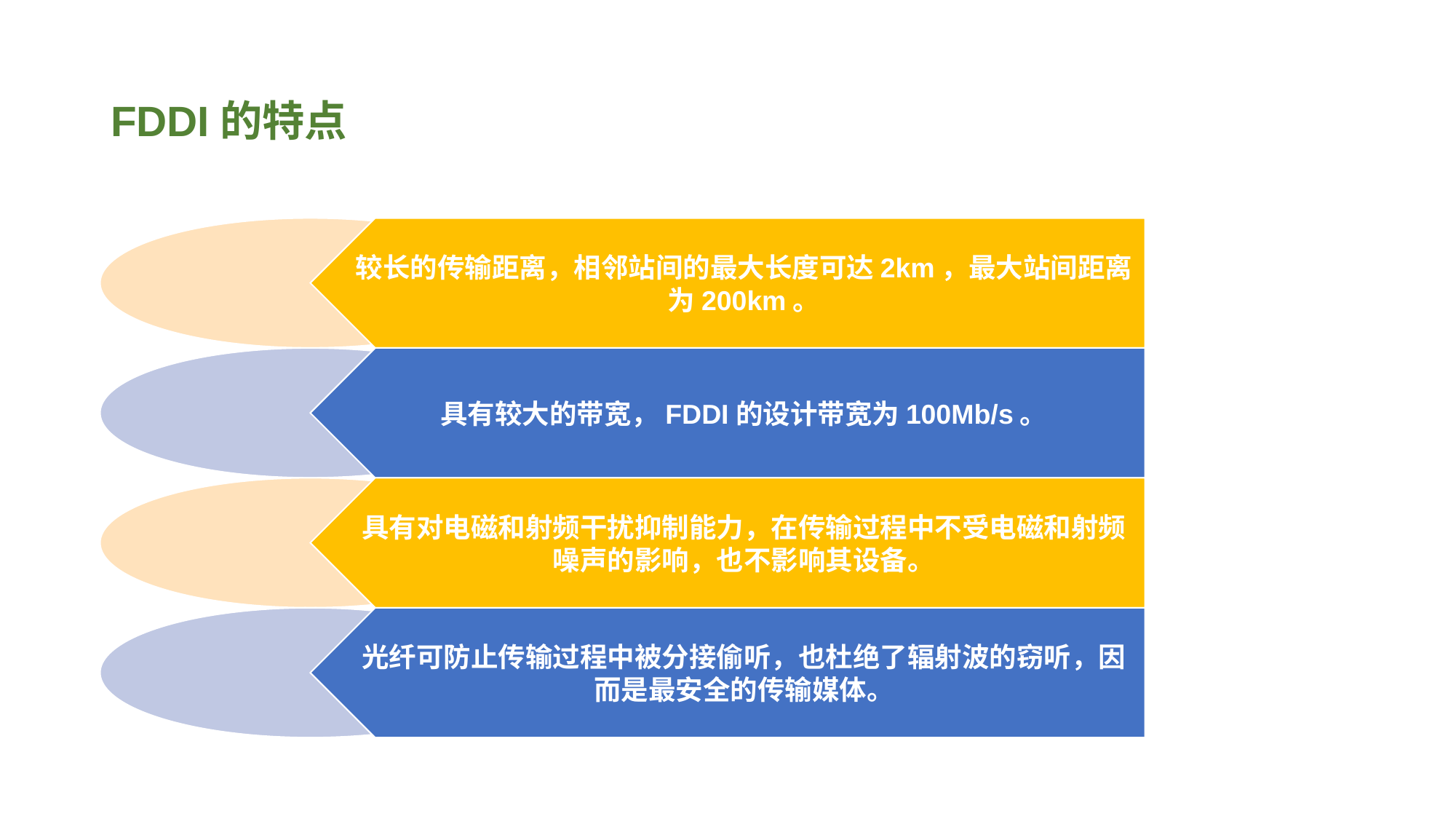

# FDDI的特点
较长的传输距离，相邻站间的最大长度可达2km，最大站间距离为200km。
具有较大的带宽，FDDI的设计带宽为100Mb/s。
具有对电磁和射频干扰抑制能力，在传输过程中不受电磁和射频噪声的影响，也不影响其设备。
光纤可防止传输过程中被分接偷听，也杜绝了辐射波的窃听，因而是最安全的传输媒体。